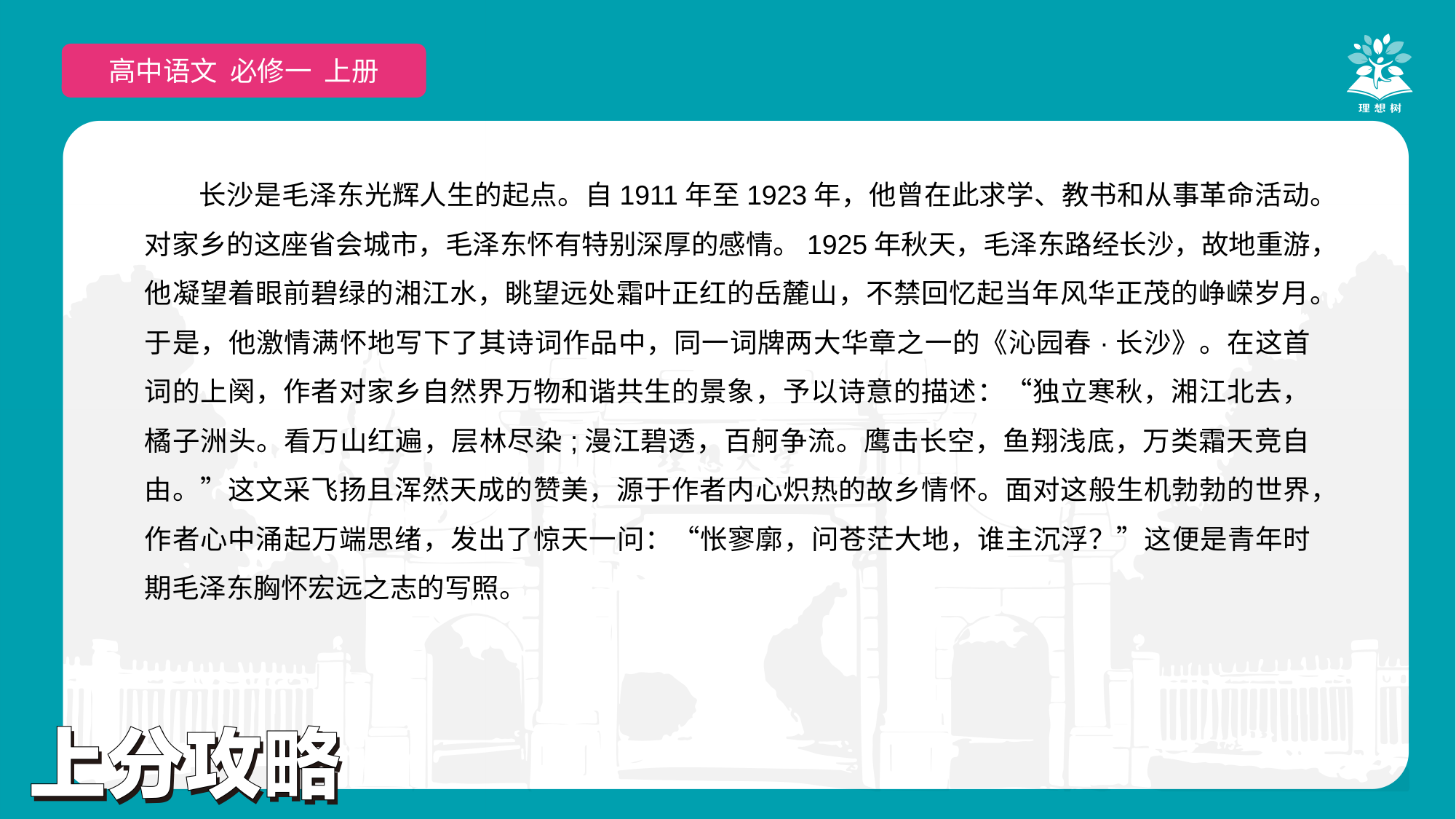

高中语文  必修一  上册
长沙是毛泽东光辉人生的起点。自1911年至1923年，他曾在此求学、教书和从事革命活动。对家乡的这座省会城市，毛泽东怀有特别深厚的感情。1925年秋天，毛泽东路经长沙，故地重游，他凝望着眼前碧绿的湘江水，眺望远处霜叶正红的岳麓山，不禁回忆起当年风华正茂的峥嵘岁月。于是，他激情满怀地写下了其诗词作品中，同一词牌两大华章之一的《沁园春·长沙》。在这首词的上阕，作者对家乡自然界万物和谐共生的景象，予以诗意的描述：“独立寒秋，湘江北去，橘子洲头。看万山红遍，层林尽染;漫江碧透，百舸争流。鹰击长空，鱼翔浅底，万类霜天竞自由。”这文采飞扬且浑然天成的赞美，源于作者内心炽热的故乡情怀。面对这般生机勃勃的世界，作者心中涌起万端思绪，发出了惊天一问：“怅寥廓，问苍茫大地，谁主沉浮？”这便是青年时期毛泽东胸怀宏远之志的写照。